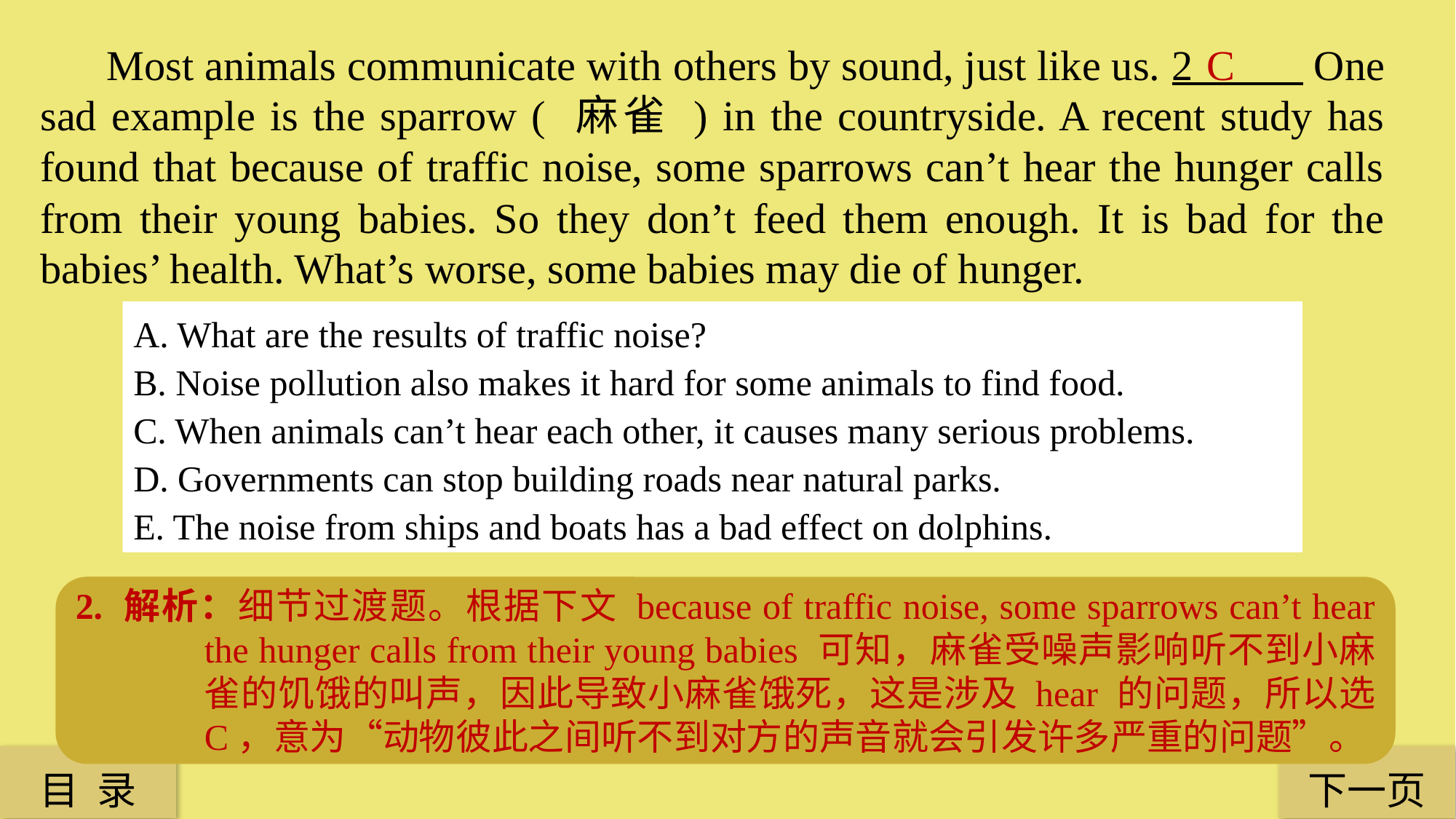

Most animals communicate with others by sound, just like us. 2           One sad example is the sparrow ( 麻雀 ) in the countryside. A recent study has found that because of traffic noise, some sparrows can’t hear the hunger calls from their young babies. So they don’t feed them enough. It is bad for the babies’ health. What’s worse, some babies may die of hunger.
C
A. What are the results of traffic noise?
B. Noise pollution also makes it hard for some animals to find food.
C. When animals can’t hear each other, it causes many serious problems.
D. Governments can stop building roads near natural parks.
E. The noise from ships and boats has a bad effect on dolphins.
2. 解析：细节过渡题。根据下文 because of traffic noise, some sparrows can’t hear the hunger calls from their young babies 可知，麻雀受噪声影响听不到小麻雀的饥饿的叫声，因此导致小麻雀饿死，这是涉及 hear 的问题，所以选 C，意为“动物彼此之间听不到对方的声音就会引发许多严重的问题”。